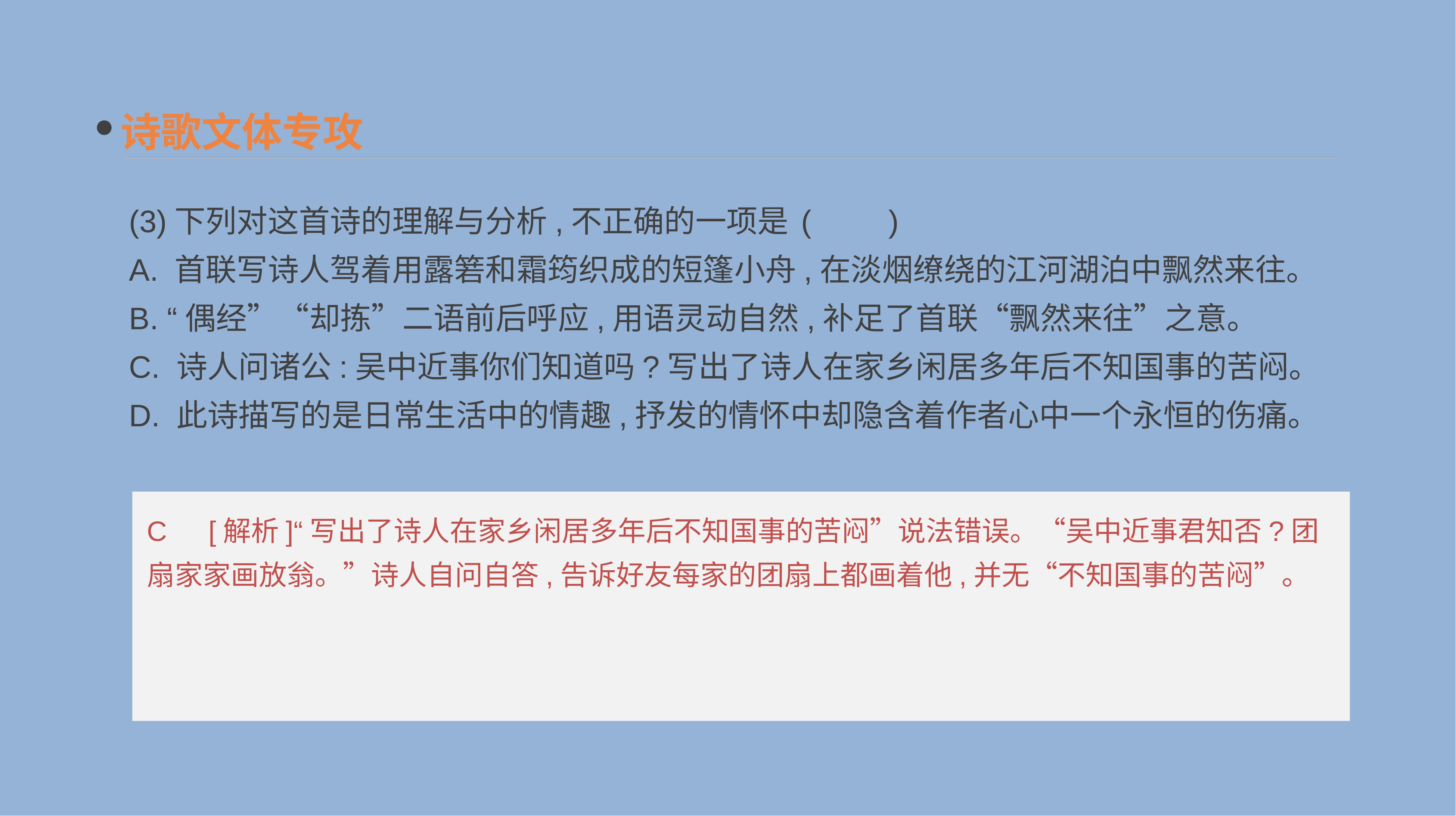

诗歌文体专攻

(3)下列对这首诗的理解与分析,不正确的一项是	(　　)
A. 首联写诗人驾着用露箬和霜筠织成的短篷小舟,在淡烟缭绕的江河湖泊中飘然来往。
B. “偶经”“却拣”二语前后呼应,用语灵动自然,补足了首联“飘然来往”之意。
C. 诗人问诸公:吴中近事你们知道吗?写出了诗人在家乡闲居多年后不知国事的苦闷。
D. 此诗描写的是日常生活中的情趣,抒发的情怀中却隐含着作者心中一个永恒的伤痛。

C　[解析]“写出了诗人在家乡闲居多年后不知国事的苦闷”说法错误。“吴中近事君知否?团扇家家画放翁。”诗人自问自答,告诉好友每家的团扇上都画着他,并无“不知国事的苦闷”。